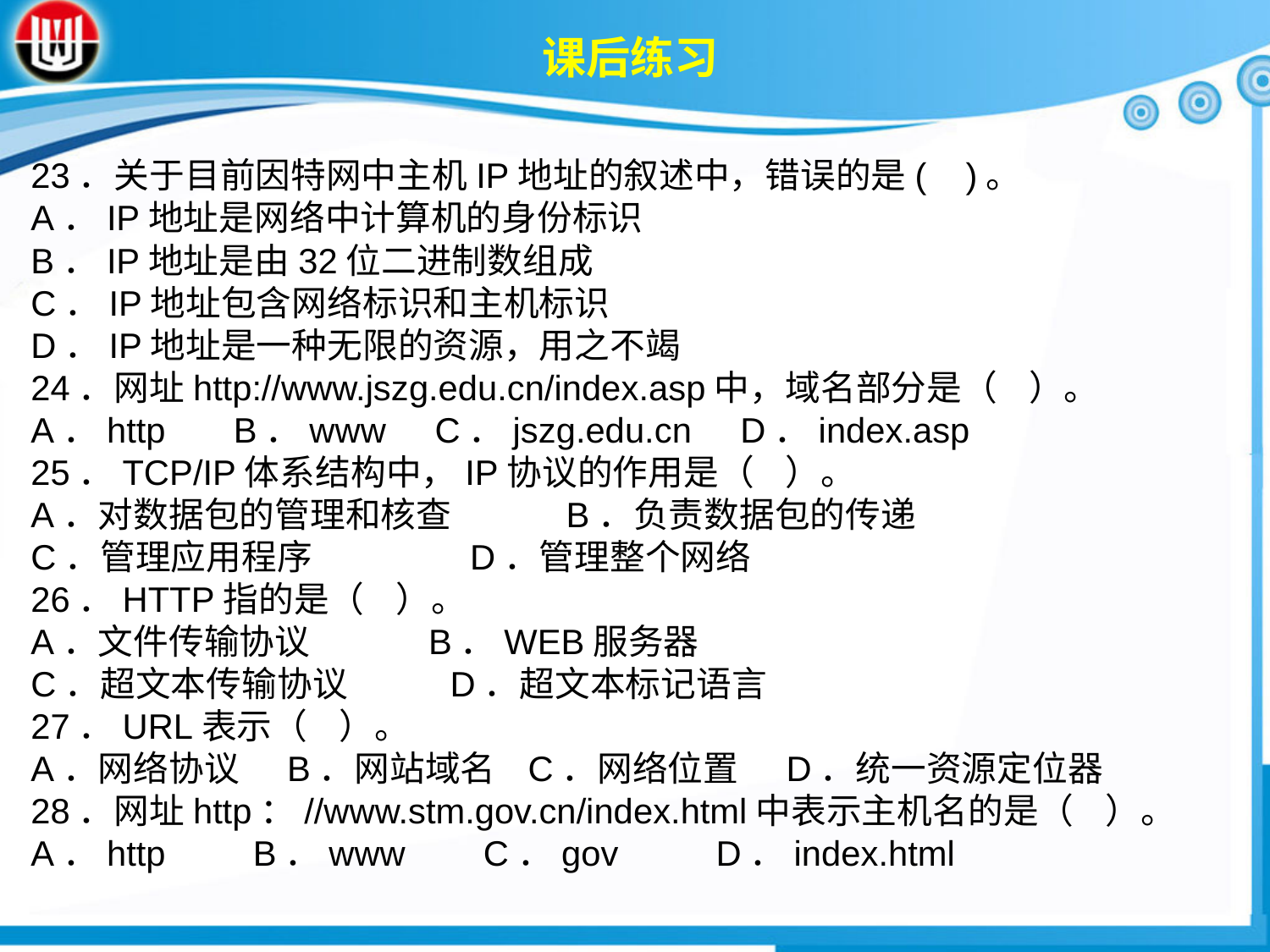

课后练习
23．关于目前因特网中主机IP地址的叙述中，错误的是(    )。 A．IP地址是网络中计算机的身份标识
B．IP地址是由32位二进制数组成C．IP地址包含网络标识和主机标识
D．IP地址是一种无限的资源，用之不竭
24．网址http://www.jszg.edu.cn/index.asp中，域名部分是（    ）。
A．http       B．www     C．jszg.edu.cn     D．index.asp
25．TCP/IP体系结构中，IP协议的作用是（    ）。
A．对数据包的管理和核查　　　B．负责数据包的传递
C．管理应用程序　　          D．管理整个网络
26．HTTP指的是（    ）。
A．文件传输协议              B．WEB服务器
C．超文本传输协议            D．超文本标记语言
27．URL表示（    ）。
A．网络协议     B．网站域名   C．网络位置     D．统一资源定位器
28．网址http：//www.stm.gov.cn/index.html中表示主机名的是（    ）。
A．http         B．www        C．gov          D．index.html